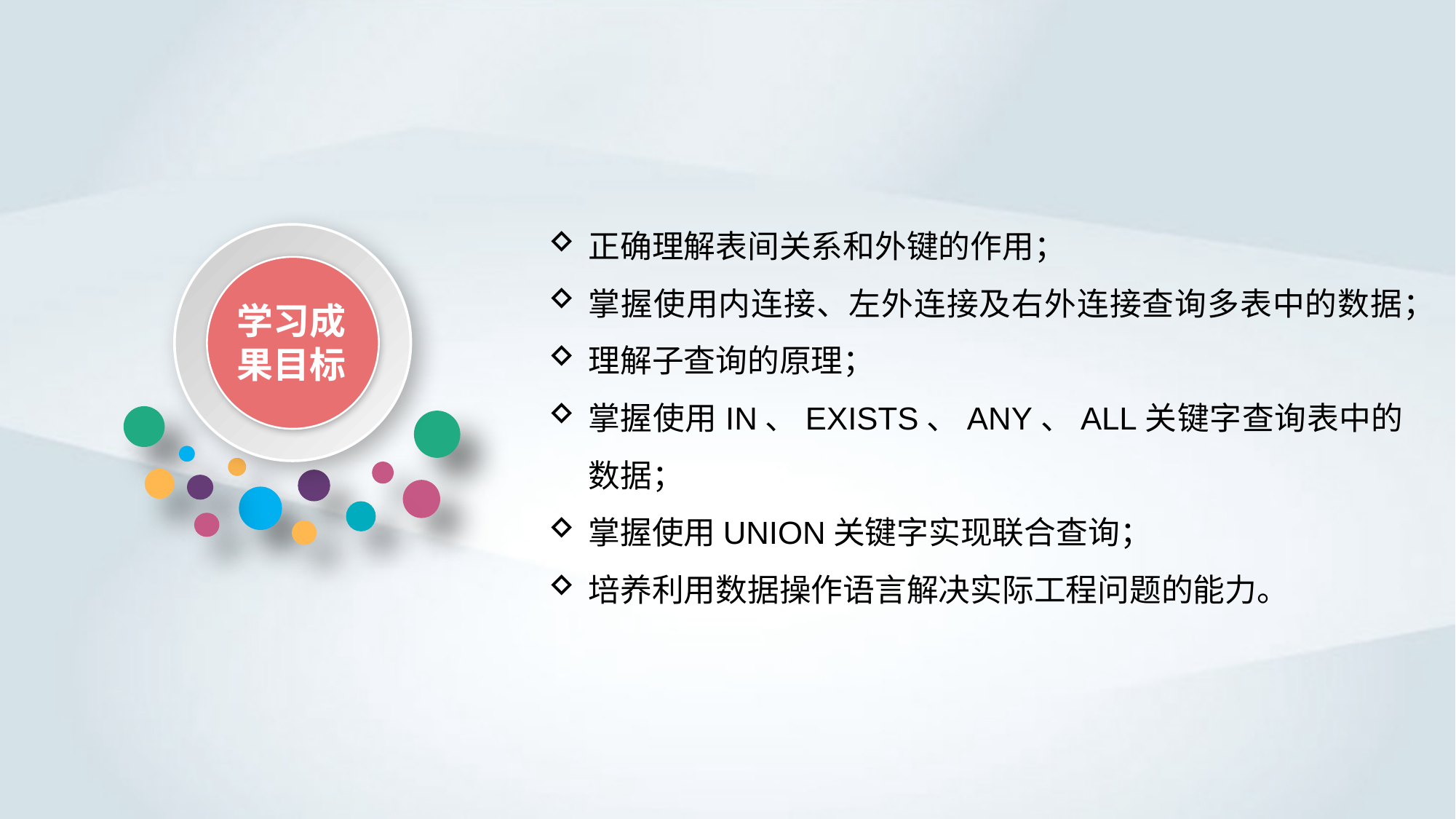

正确理解表间关系和外键的作用；
掌握使用内连接、左外连接及右外连接查询多表中的数据；
理解子查询的原理；
掌握使用IN、EXISTS、ANY、ALL关键字查询表中的数据；
掌握使用UNION关键字实现联合查询；
培养利用数据操作语言解决实际工程问题的能力。

学习成果目标